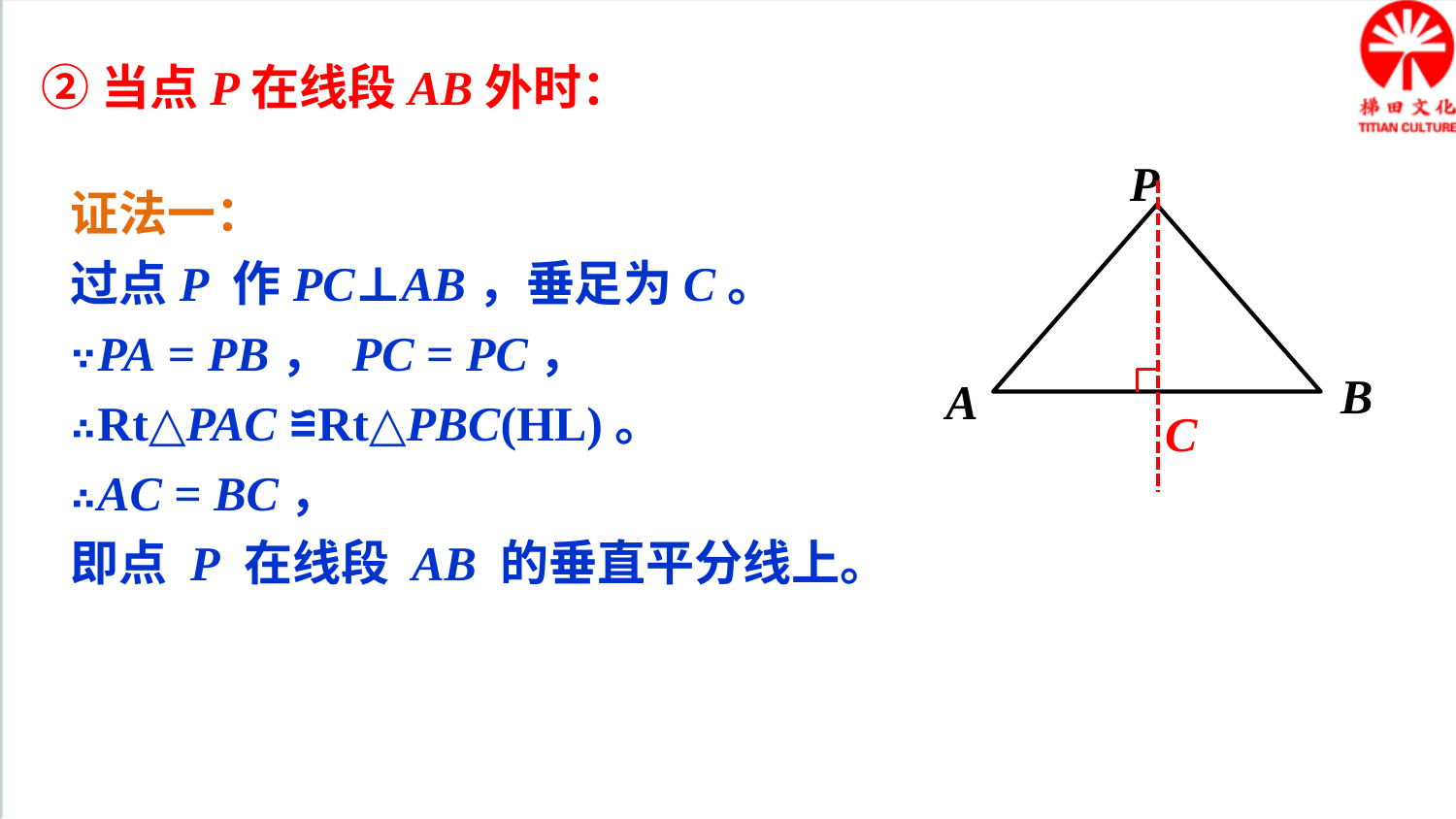

②当点P在线段AB外时：
P

B
A
证法一：
过点P 作PC⊥AB，垂足为C。
∵PA = PB， PC = PC，
∴Rt△PAC ≌Rt△PBC(HL)。
∴AC = BC，
即点 P 在线段 AB 的垂直平分线上。

C